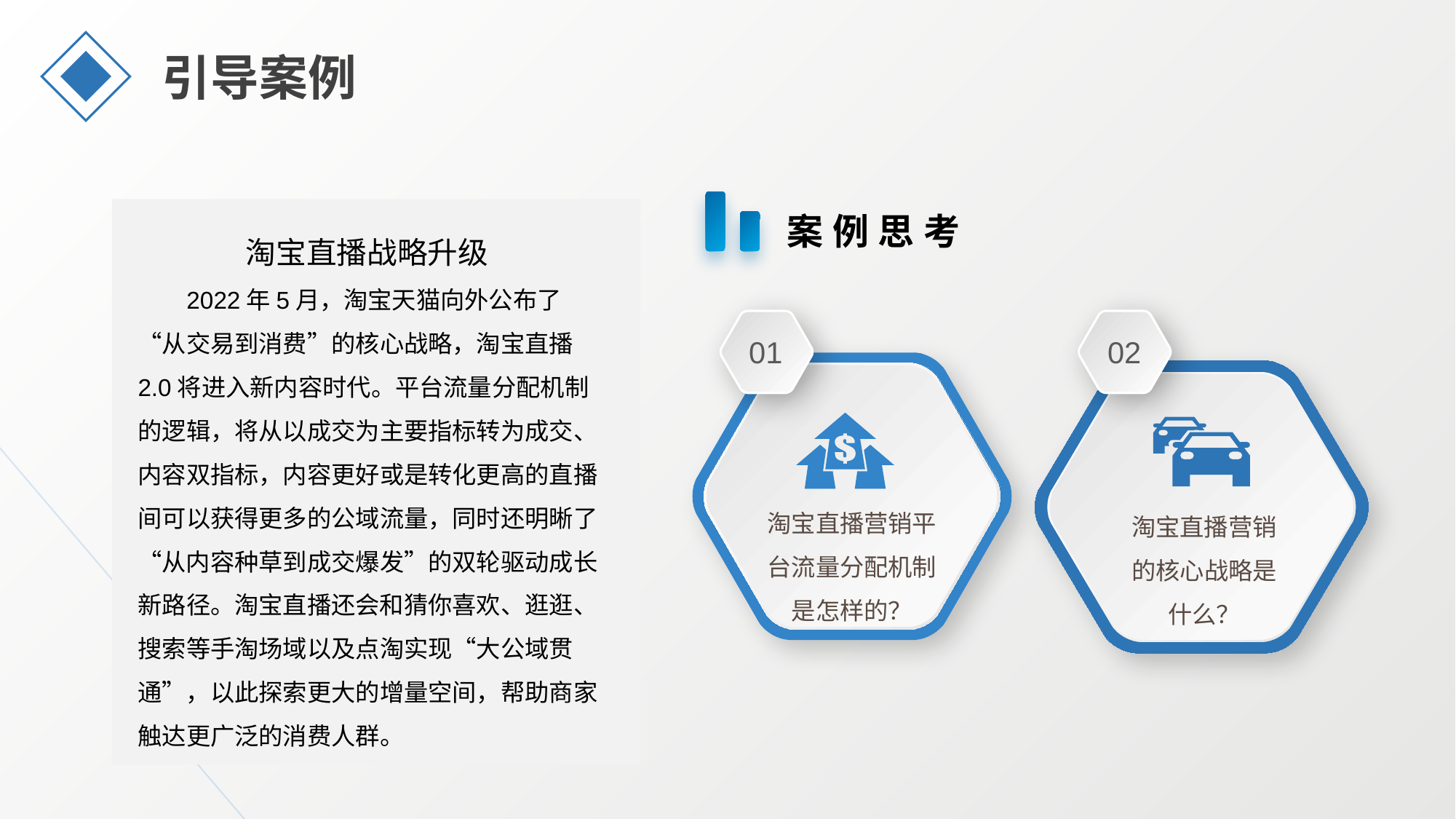

引导案例

案例思考
淘宝直播战略升级

2022年5月，淘宝天猫向外公布了“从交易到消费”的核心战略，淘宝直播2.0将进入新内容时代。平台流量分配机制的逻辑，将从以成交为主要指标转为成交、内容双指标，内容更好或是转化更高的直播间可以获得更多的公域流量，同时还明晰了“从内容种草到成交爆发”的双轮驱动成长新路径。淘宝直播还会和猜你喜欢、逛逛、搜索等手淘场域以及点淘实现“大公域贯通”，以此探索更大的增量空间，帮助商家触达更广泛的消费人群。

01

02

淘宝直播营销平台流量分配机制是怎样的？
淘宝直播营销的核心战略是什么？